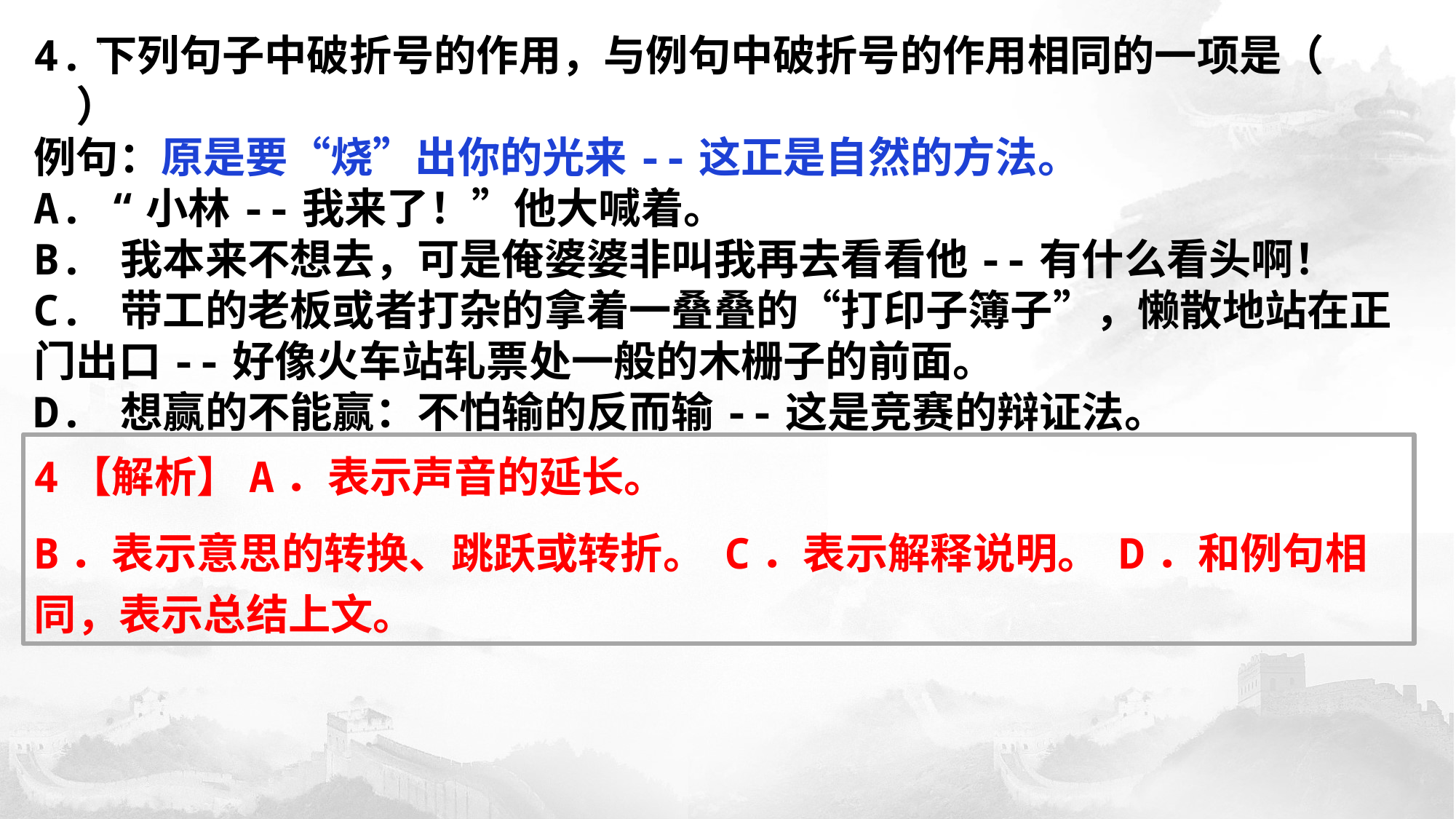

4.下列句子中破折号的作用，与例句中破折号的作用相同的一项是（　　）
例句：原是要“烧”出你的光来--这正是自然的方法。
A. “小林--我来了！”他大喊着。
B. 我本来不想去，可是俺婆婆非叫我再去看看他--有什么看头啊！
C. 带工的老板或者打杂的拿着一叠叠的“打印子簿子”，懒散地站在正门出口--好像火车站轧票处一般的木栅子的前面。
D. 想赢的不能赢：不怕输的反而输--这是竞赛的辩证法。
4【解析】A．表示声音的延长。
B．表示意思的转换、跳跃或转折。 C．表示解释说明。 D．和例句相同，表示总结上文。